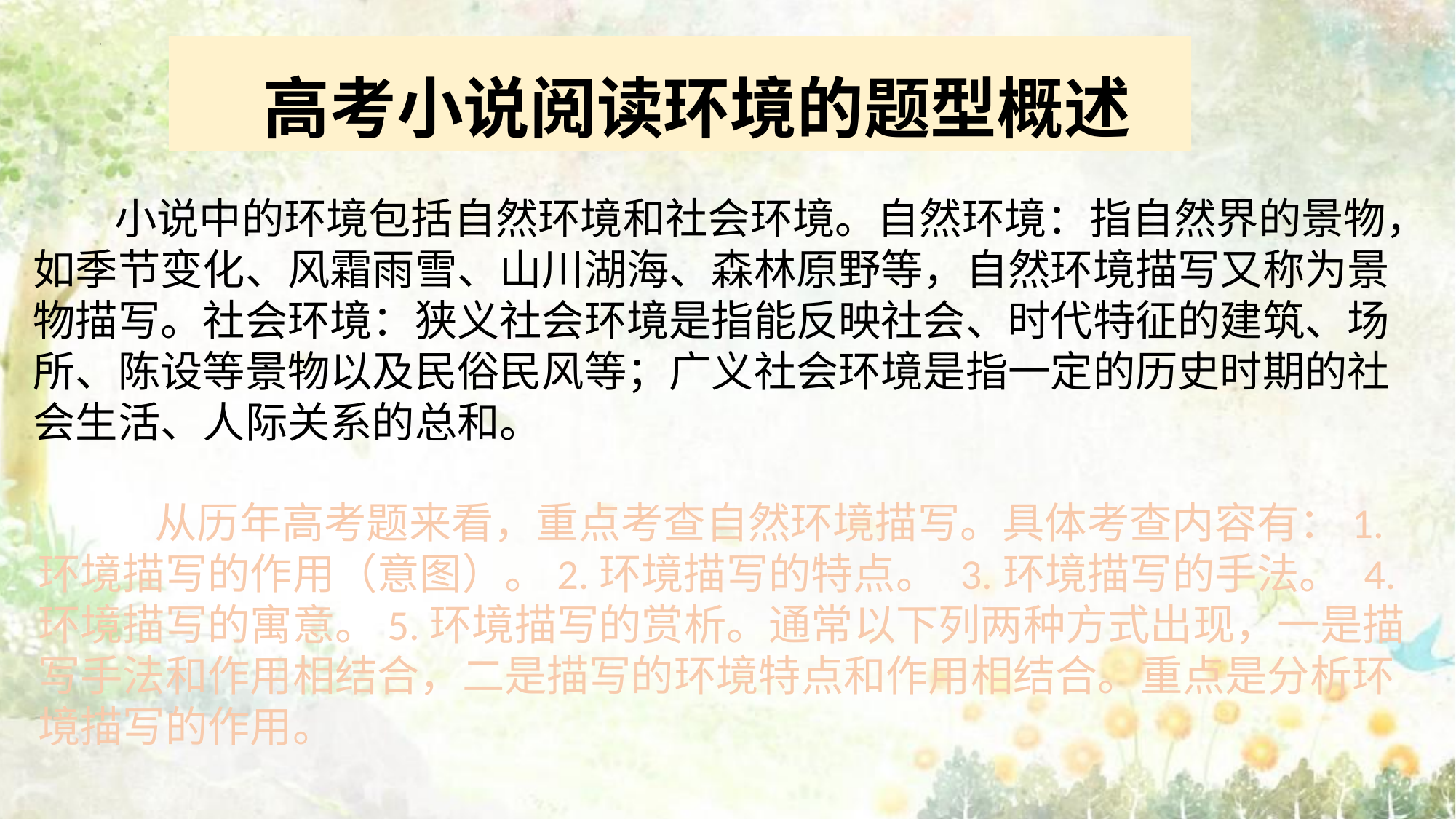

高考小说阅读环境的题型概述
      小说中的环境包括自然环境和社会环境。自然环境：指自然界的景物，如季节变化、风霜雨雪、山川湖海、森林原野等，自然环境描写又称为景物描写。社会环境：狭义社会环境是指能反映社会、时代特征的建筑、场所、陈设等景物以及民俗民风等；广义社会环境是指一定的历史时期的社会生活、人际关系的总和。
         从历年高考题来看，重点考查自然环境描写。具体考查内容有：1.环境描写的作用（意图）。2.环境描写的特点。 3.环境描写的手法。 4.环境描写的寓意。5.环境描写的赏析。通常以下列两种方式出现，一是描写手法和作用相结合，二是描写的环境特点和作用相结合。重点是分析环境描写的作用。